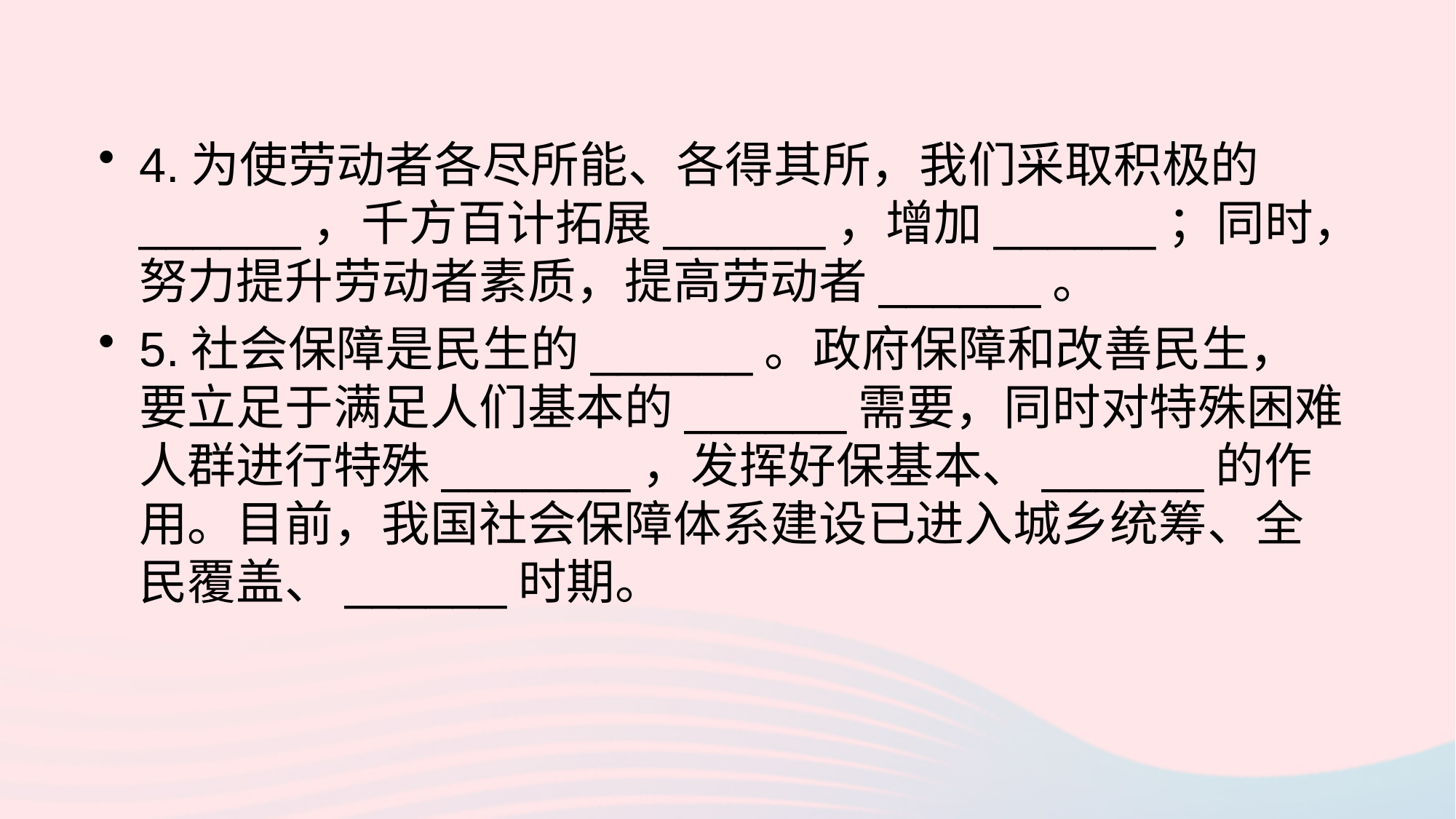

4.为使劳动者各尽所能、各得其所，我们采取积极的______，千方百计拓展______，增加______；同时，努力提升劳动者素质，提高劳动者______。
5.社会保障是民生的______。政府保障和改善民生，要立足于满足人们基本的______需要，同时对特殊困难人群进行特殊_______，发挥好保基本、______的作用。目前，我国社会保障体系建设已进入城乡统筹、全民覆盖、______时期。